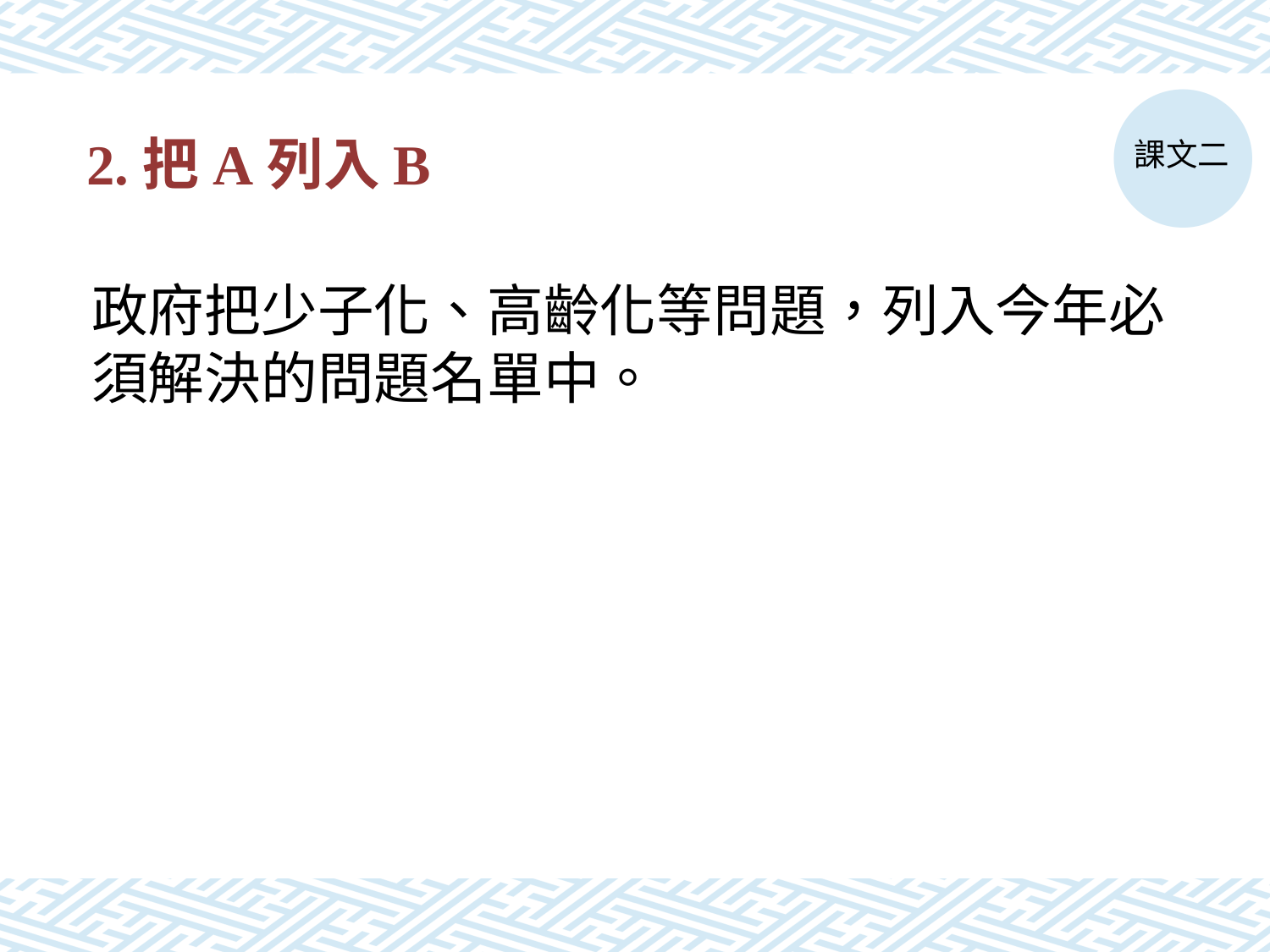

課文二
# 2.把A列入B
政府把少子化、高齡化等問題，列入今年必須解決的問題名單中。